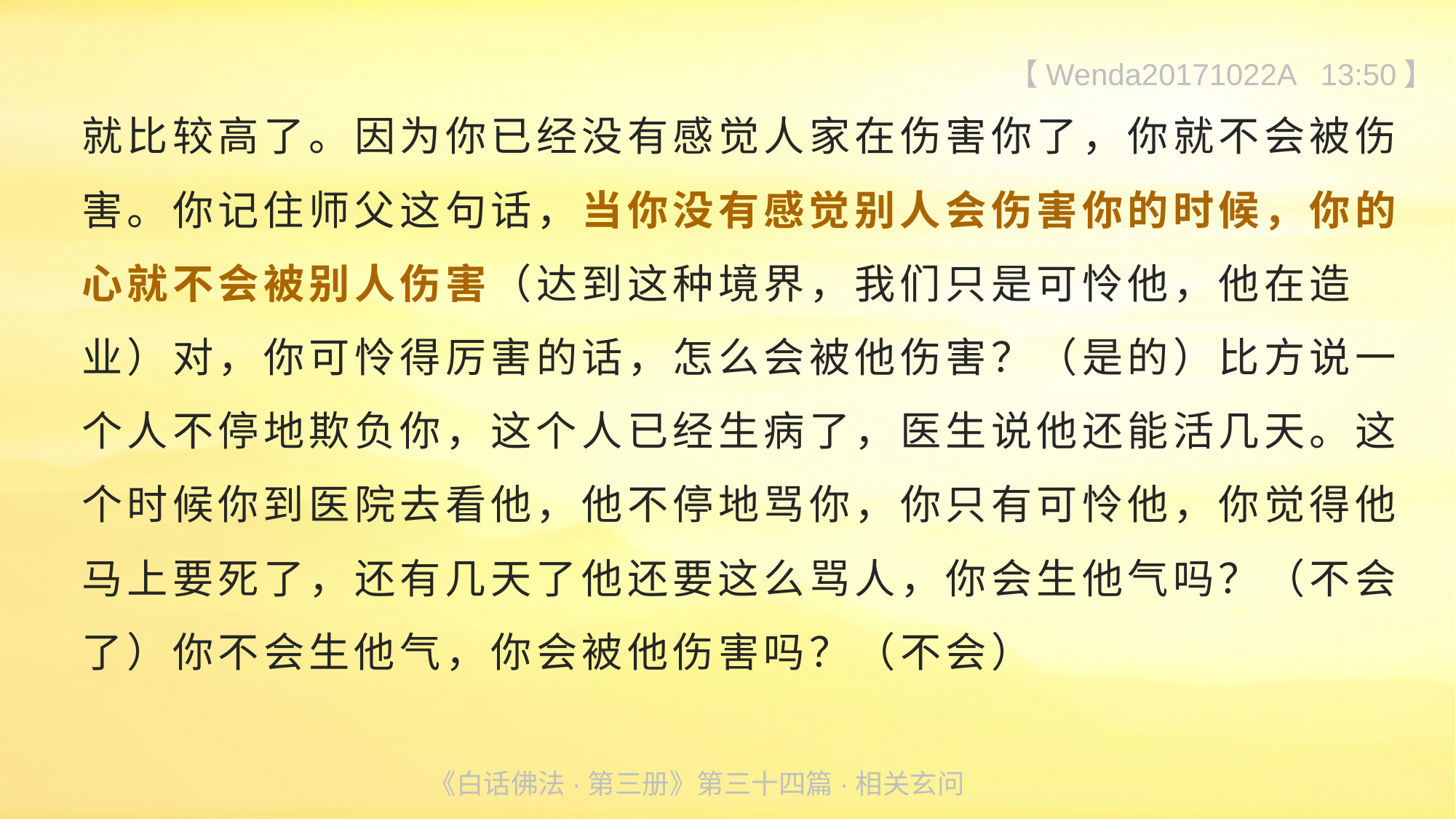

【Wenda20171022A   13:50】
就比较高了。因为你已经没有感觉人家在伤害你了，你就不会被伤害。你记住师父这句话，当你没有感觉别人会伤害你的时候，你的心就不会被别人伤害（达到这种境界，我们只是可怜他，他在造业）对，你可怜得厉害的话，怎么会被他伤害？（是的）比方说一个人不停地欺负你，这个人已经生病了，医生说他还能活几天。这个时候你到医院去看他，他不停地骂你，你只有可怜他，你觉得他马上要死了，还有几天了他还要这么骂人，你会生他气吗？（不会了）你不会生他气，你会被他伤害吗？（不会）
《白话佛法·第三册》第三十四篇·相关玄问